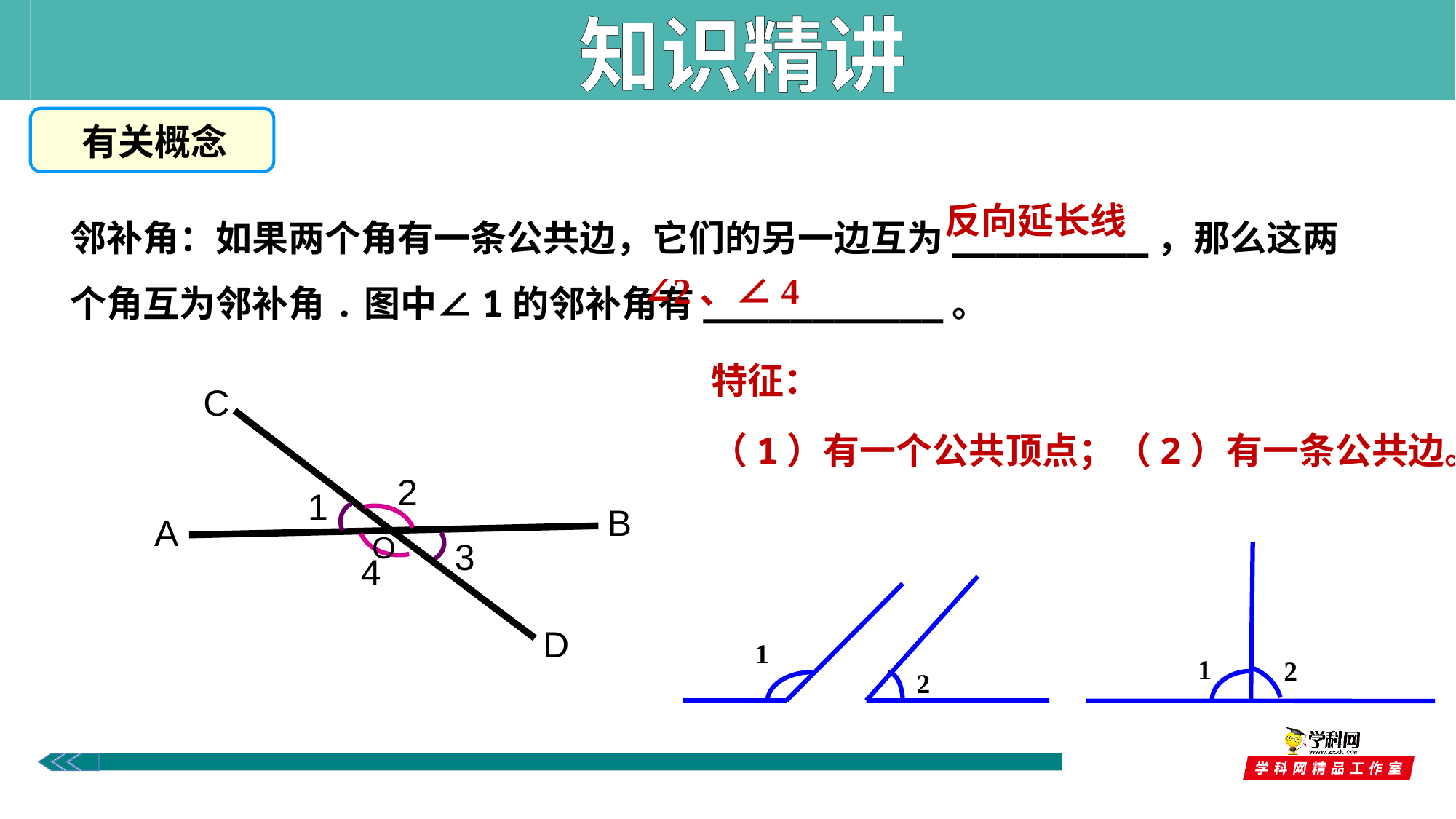

知识精讲

有关概念
邻补角：如果两个角有一条公共边，它们的另一边互为_________，那么这两个角互为邻补角.图中∠1的邻补角有___________。
反向延长线
∠2、∠4
特征：
（1）有一个公共顶点；（2）有一条公共边。
C

2
1
B

A

O

3

4
D

1
2

1
2